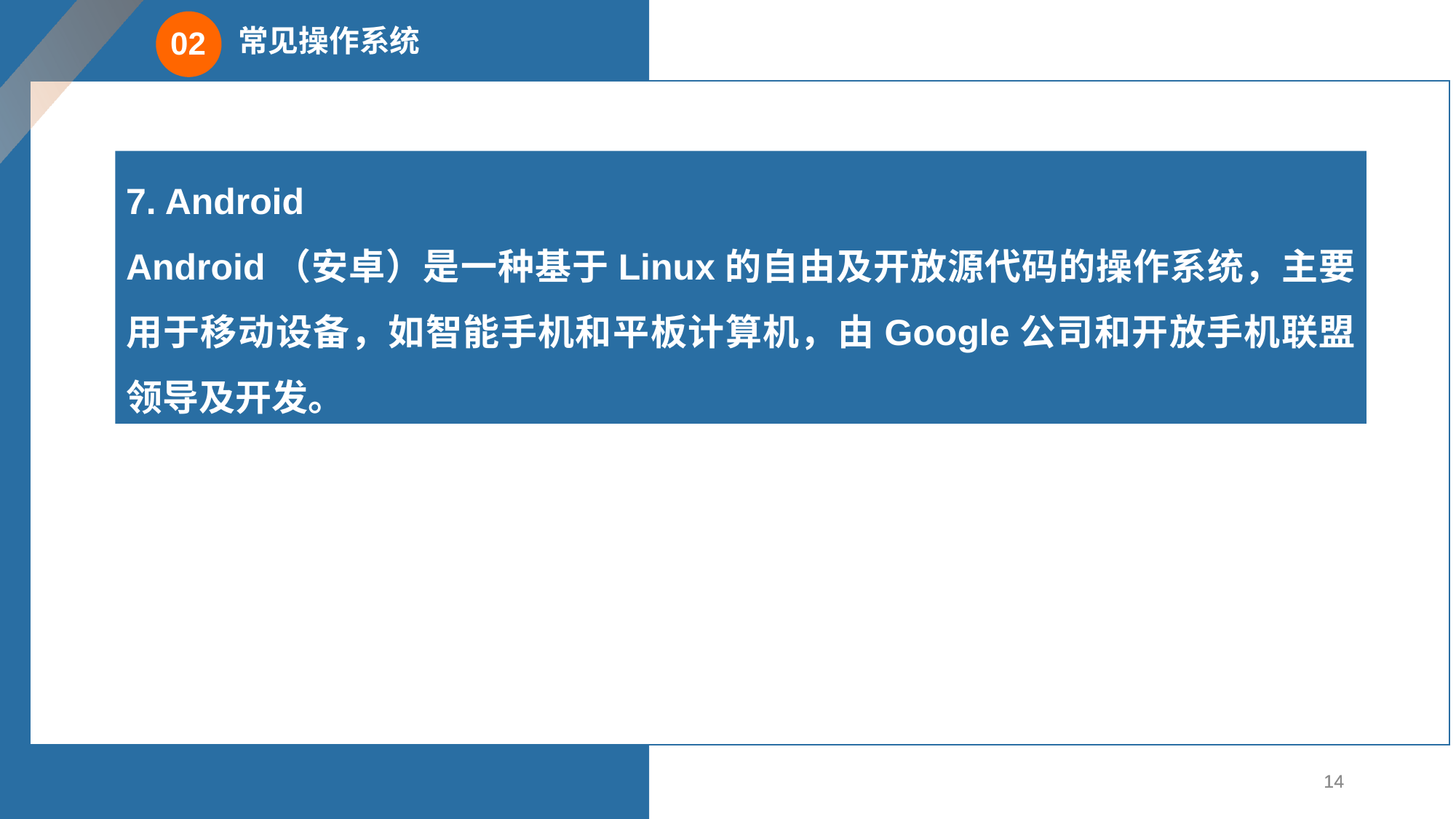

常见操作系统
02
7. Android
Android（安卓）是一种基于Linux的自由及开放源代码的操作系统，主要用于移动设备，如智能手机和平板计算机，由Google公司和开放手机联盟领导及开发。